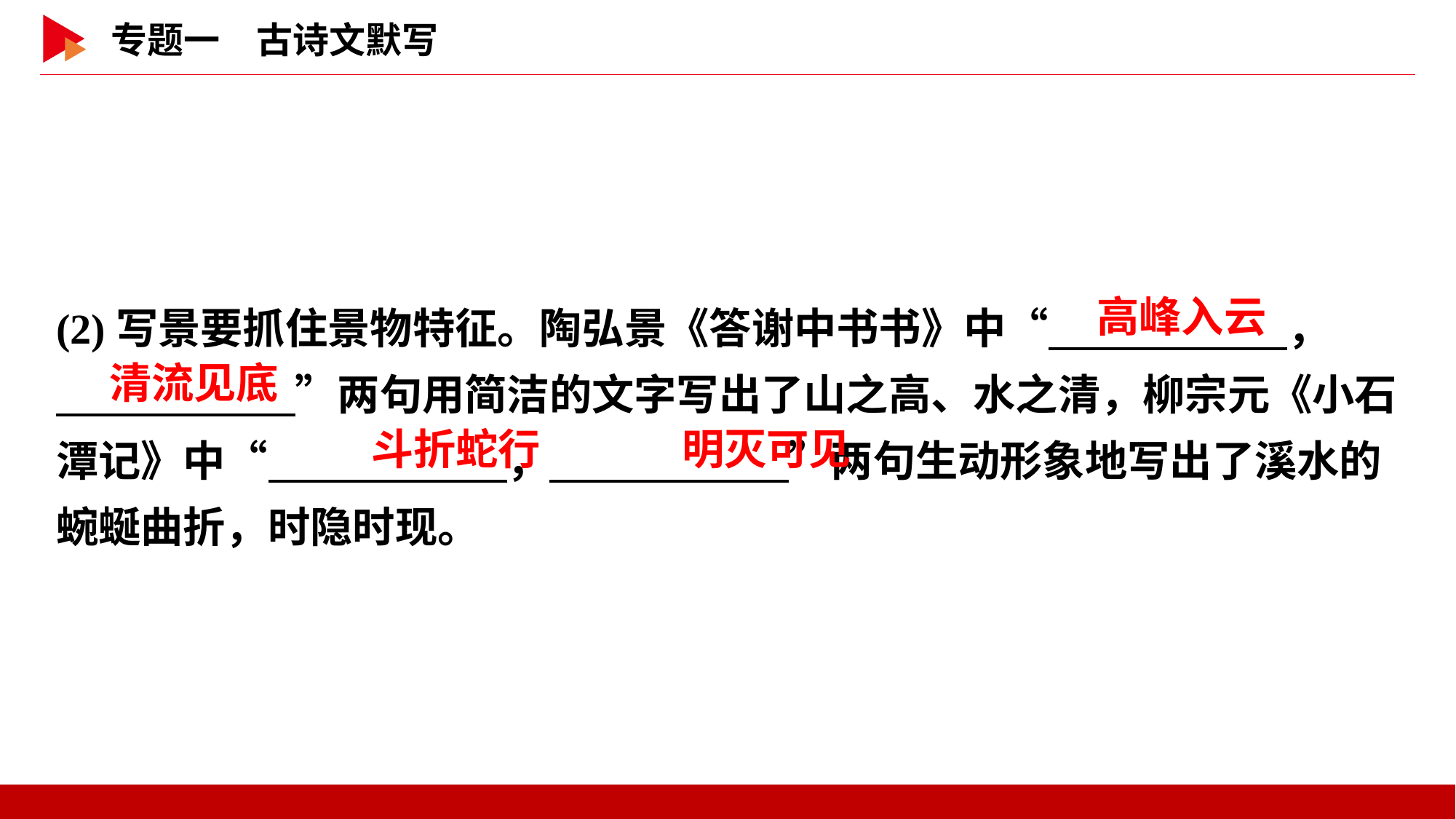

(2)写景要抓住景物特征。陶弘景《答谢中书书》中“　                　，
　                　”两句用简洁的文字写出了山之高、水之清，柳宗元《小石潭记》中“　                　，　                　”两句生动形象地写出了溪水的蜿蜒曲折，时隐时现。
高峰入云
清流见底
斗折蛇行
明灭可见